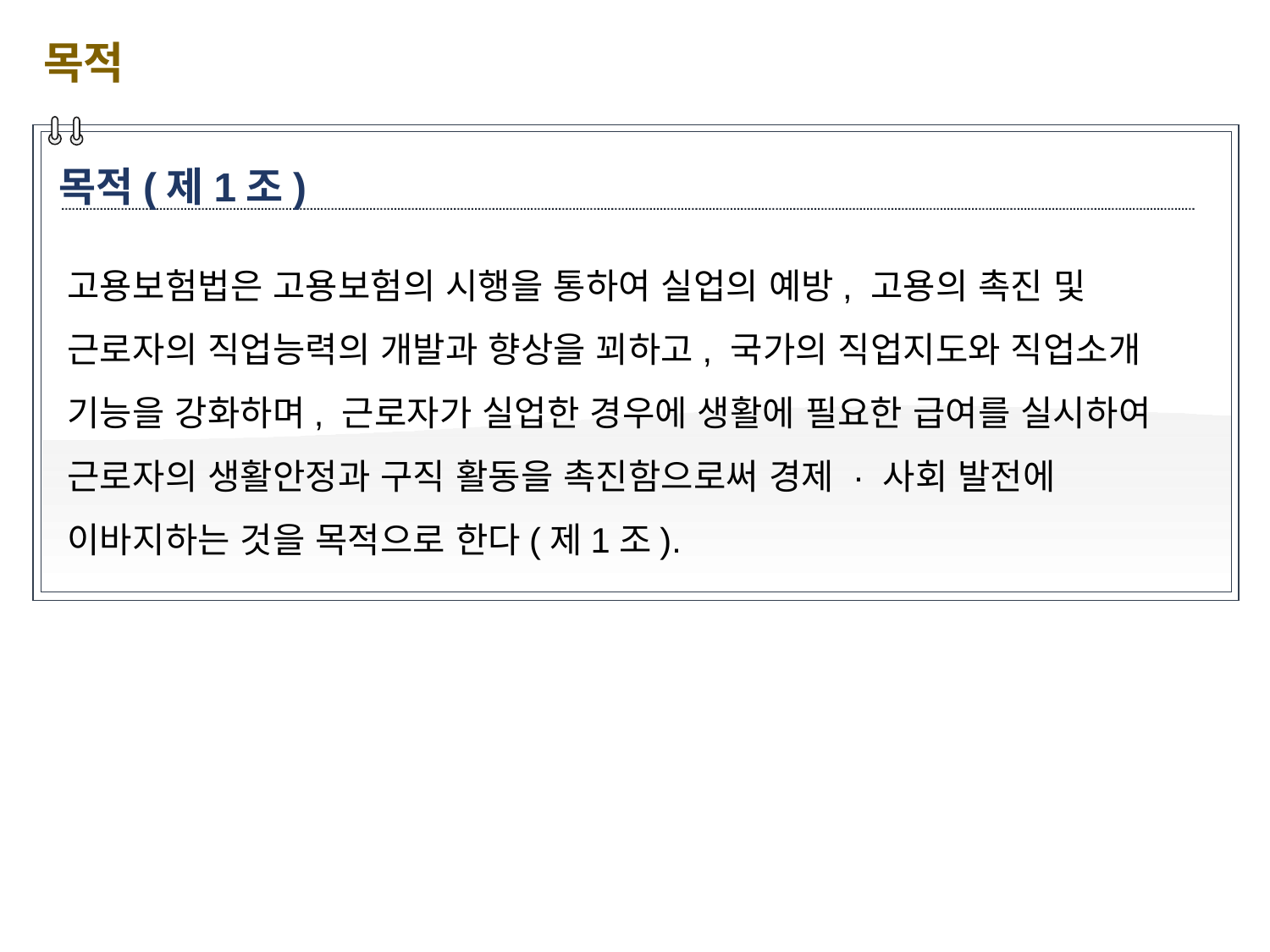

목적

목적(제1조)

고용보험법은 고용보험의 시행을 통하여 실업의 예방, 고용의 촉진 및 근로자의 직업능력의 개발과 향상을 꾀하고, 국가의 직업지도와 직업소개 기능을 강화하며, 근로자가 실업한 경우에 생활에 필요한 급여를 실시하여 근로자의 생활안정과 구직 활동을 촉진함으로써 경제 · 사회 발전에  이바지하는 것을 목적으로 한다(제1조).